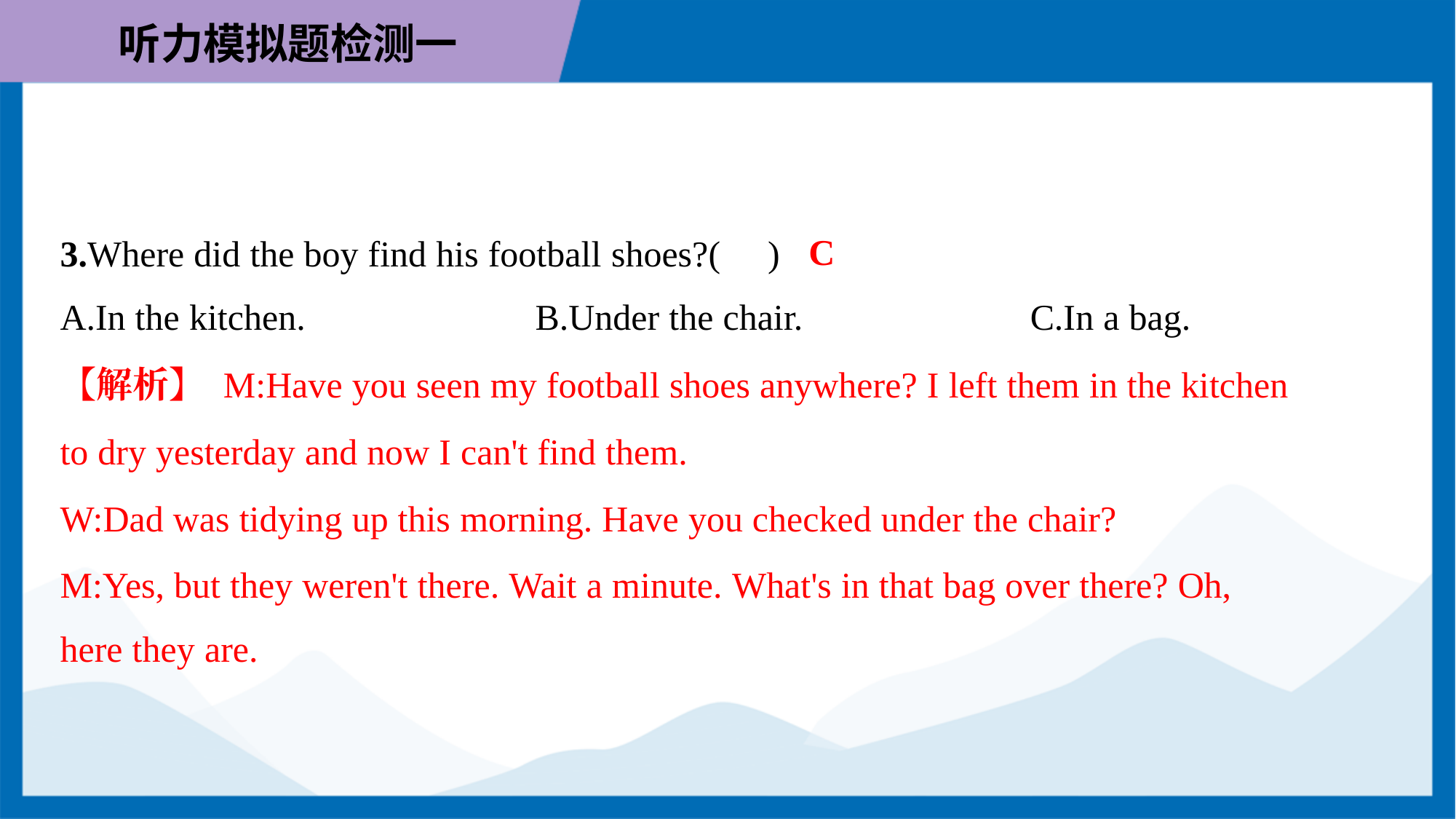

C
3.Where did the boy find his football shoes?(     )
A.In the kitchen.	B.Under the chair.	C.In a bag.
【解析】 M:Have you seen my football shoes anywhere? I left them in the kitchen
to dry yesterday and now I can't find them.
W:Dad was tidying up this morning. Have you checked under the chair?
M:Yes, but they weren't there. Wait a minute. What's in that bag over there? Oh,
here they are.